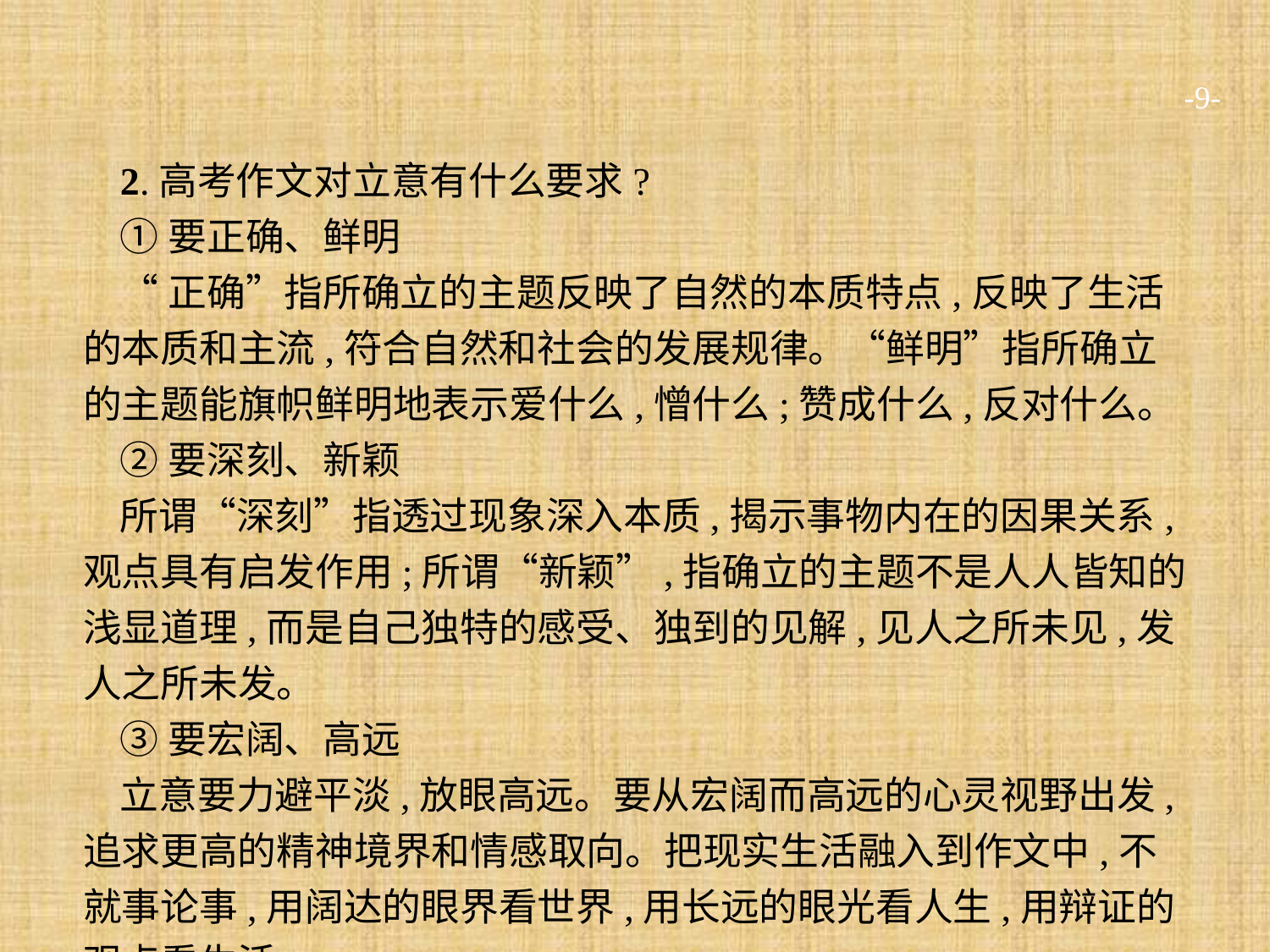

-9-
2.高考作文对立意有什么要求?
①要正确、鲜明
“正确”指所确立的主题反映了自然的本质特点,反映了生活的本质和主流,符合自然和社会的发展规律。“鲜明”指所确立的主题能旗帜鲜明地表示爱什么,憎什么;赞成什么,反对什么。
②要深刻、新颖
所谓“深刻”指透过现象深入本质,揭示事物内在的因果关系,观点具有启发作用;所谓“新颖”,指确立的主题不是人人皆知的浅显道理,而是自己独特的感受、独到的见解,见人之所未见,发人之所未发。
③要宏阔、高远
立意要力避平淡,放眼高远。要从宏阔而高远的心灵视野出发,追求更高的精神境界和情感取向。把现实生活融入到作文中,不就事论事,用阔达的眼界看世界,用长远的眼光看人生,用辩证的观点看生活。